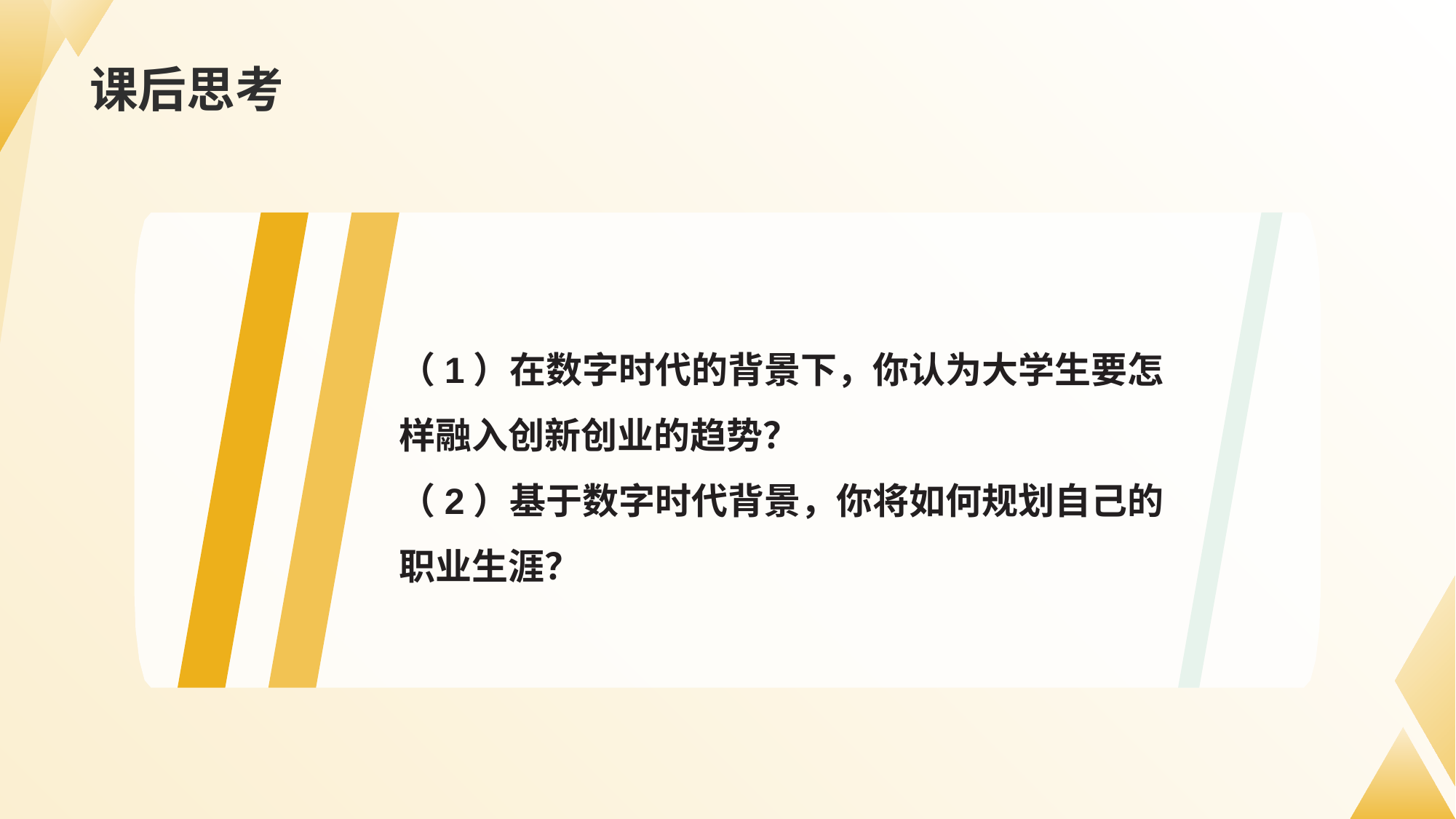

# 课后思考

（1）在数字时代的背景下，你认为大学生要怎样融入创新创业的趋势？
（2）基于数字时代背景，你将如何规划自己的职业生涯？